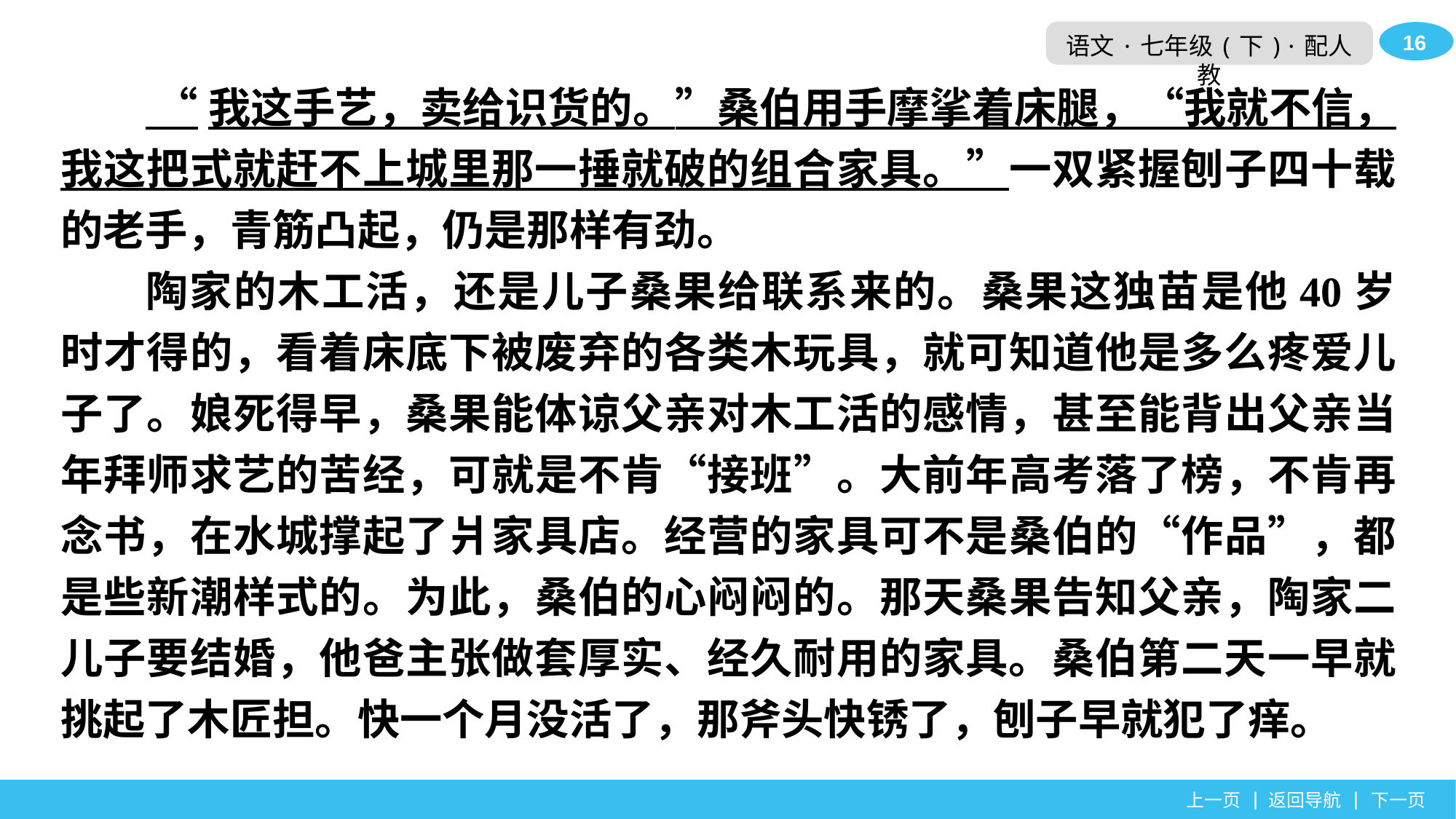

“我这手艺，卖给识货的。”桑伯用手摩挲着床腿，“我就不信，我这把式就赶不上城里那一捶就破的组合家具。”一双紧握刨子四十载的老手，青筋凸起，仍是那样有劲。
陶家的木工活，还是儿子桑果给联系来的。桑果这独苗是他40岁时才得的，看着床底下被废弃的各类木玩具，就可知道他是多么疼爱儿子了。娘死得早，桑果能体谅父亲对木工活的感情，甚至能背出父亲当年拜师求艺的苦经，可就是不肯“接班”。大前年高考落了榜，不肯再念书，在水城撑起了爿家具店。经营的家具可不是桑伯的“作品”，都是些新潮样式的。为此，桑伯的心闷闷的。那天桑果告知父亲，陶家二儿子要结婚，他爸主张做套厚实、经久耐用的家具。桑伯第二天一早就挑起了木匠担。快一个月没活了，那斧头快锈了，刨子早就犯了痒。